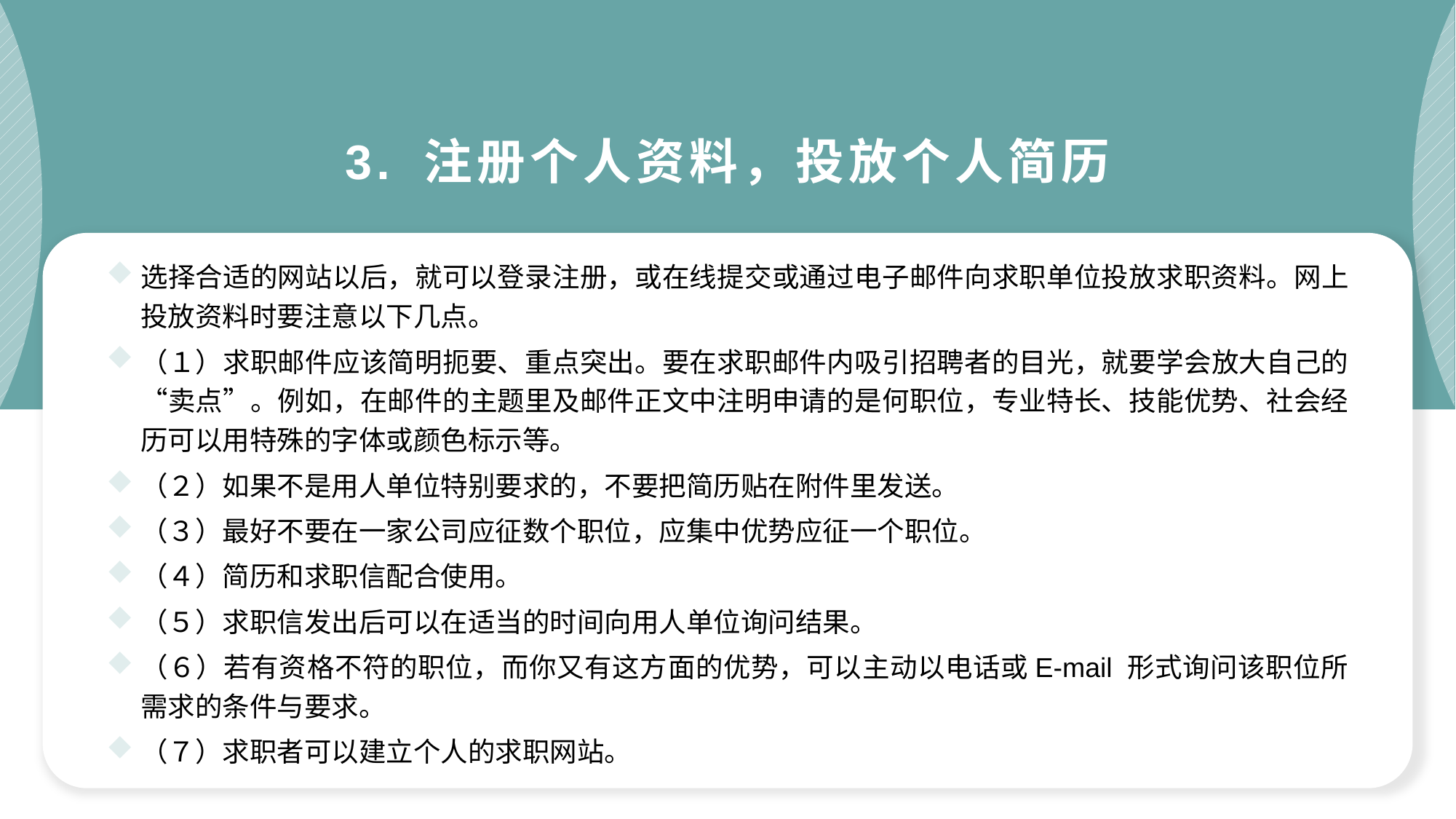

3. 注册个人资料，投放个人简历

选择合适的网站以后，就可以登录注册，或在线提交或通过电子邮件向求职单位投放求职资料。网上投放资料时要注意以下几点。
（１）求职邮件应该简明扼要、重点突出。要在求职邮件内吸引招聘者的目光，就要学会放大自己的“卖点”。例如，在邮件的主题里及邮件正文中注明申请的是何职位，专业特长、技能优势、社会经历可以用特殊的字体或颜色标示等。
（２）如果不是用人单位特别要求的，不要把简历贴在附件里发送。
（３）最好不要在一家公司应征数个职位，应集中优势应征一个职位。
（４）简历和求职信配合使用。
（５）求职信发出后可以在适当的时间向用人单位询问结果。
（６）若有资格不符的职位，而你又有这方面的优势，可以主动以电话或E-mail 形式询问该职位所需求的条件与要求。
（７）求职者可以建立个人的求职网站。